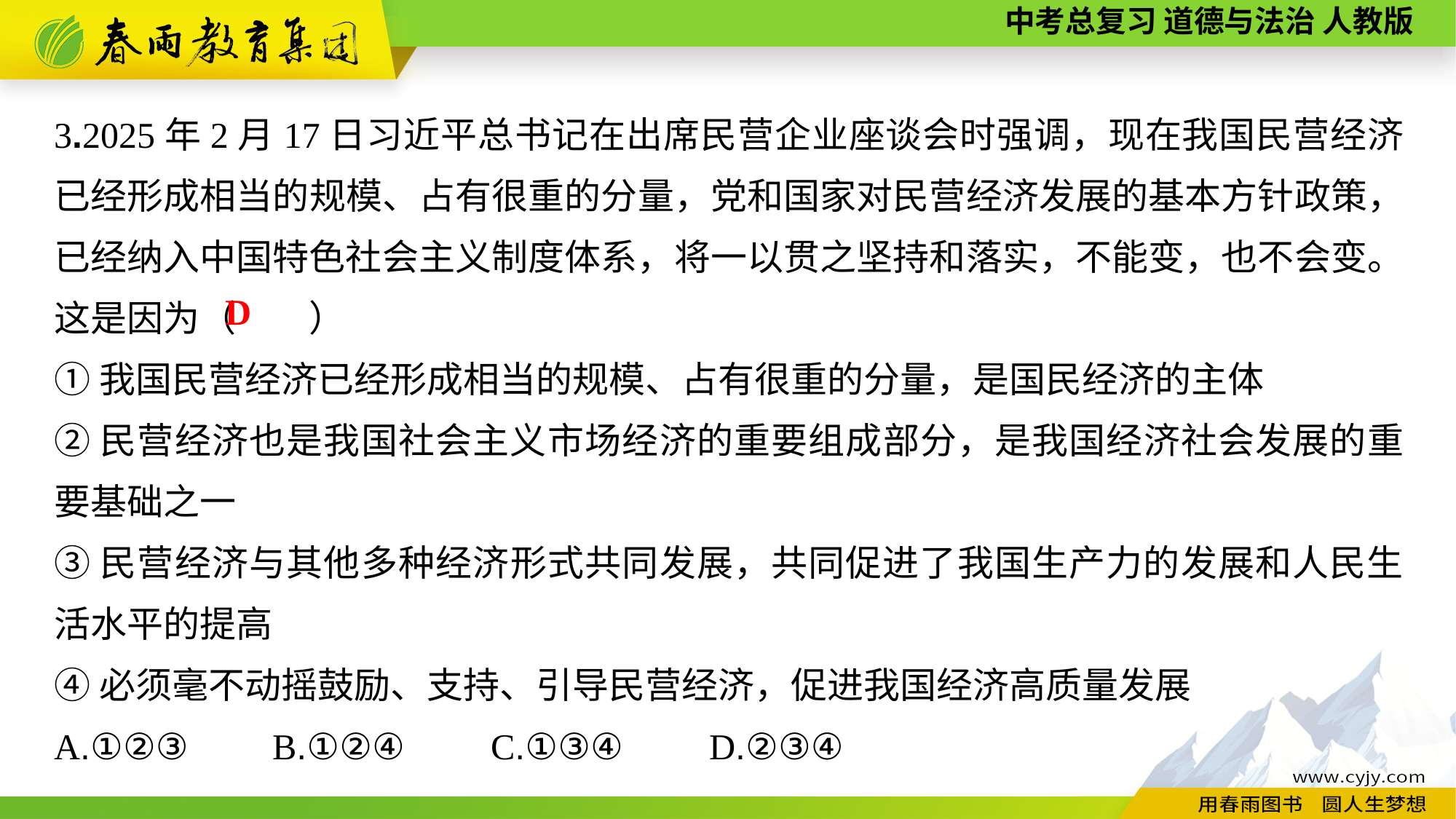

3.2025年2月17日习近平总书记在出席民营企业座谈会时强调，现在我国民营经济已经形成相当的规模、占有很重的分量，党和国家对民营经济发展的基本方针政策，已经纳入中国特色社会主义制度体系，将一以贯之坚持和落实，不能变，也不会变。这是因为（　　）
①我国民营经济已经形成相当的规模、占有很重的分量，是国民经济的主体
②民营经济也是我国社会主义市场经济的重要组成部分，是我国经济社会发展的重要基础之一
③民营经济与其他多种经济形式共同发展，共同促进了我国生产力的发展和人民生活水平的提高
④必须毫不动摇鼓励、支持、引导民营经济，促进我国经济高质量发展
A.①②③	B.①②④	C.①③④	D.②③④
D